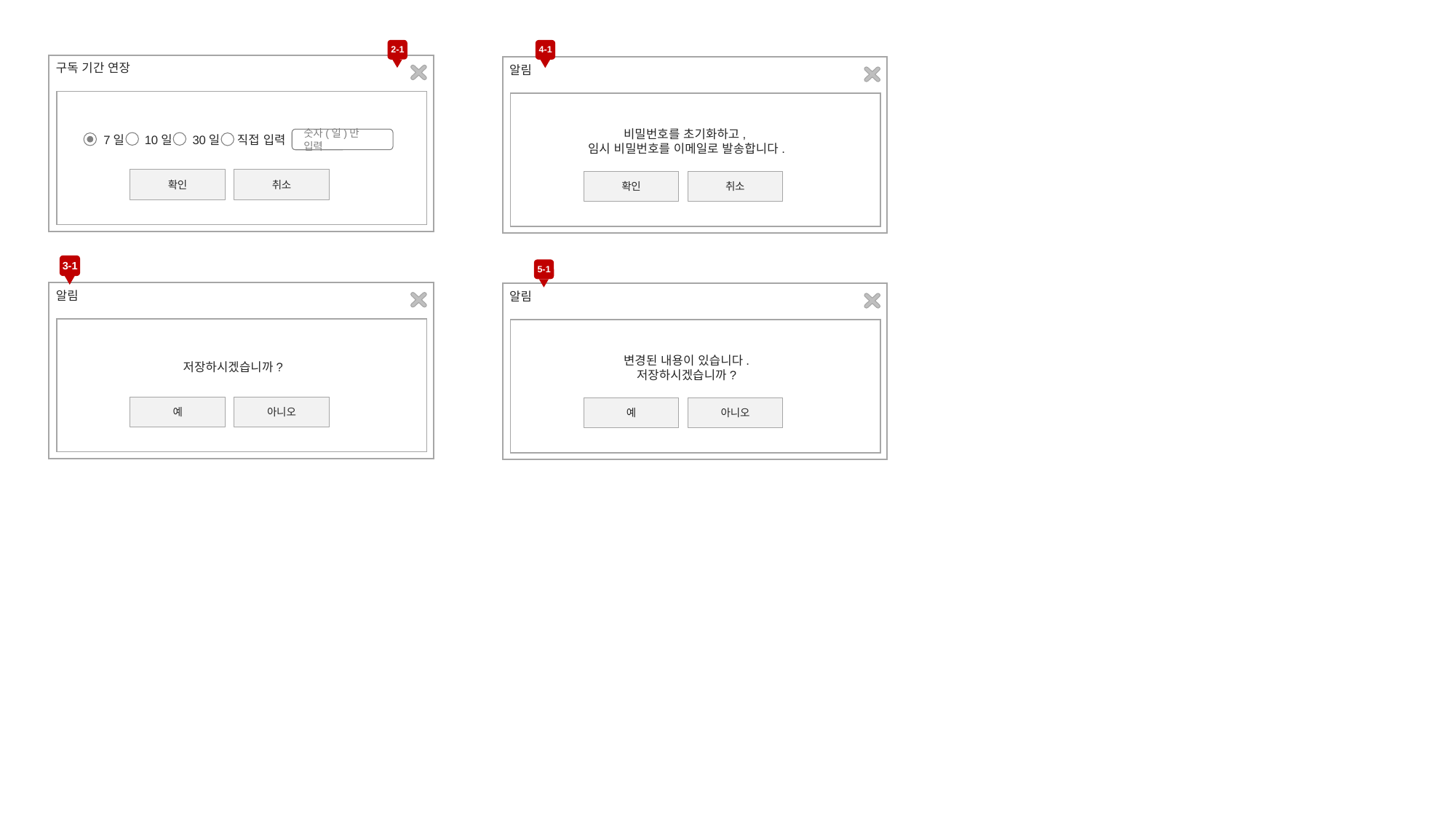

2-1

4-1

구독 기간 연장
알림

7일     10일     30일     직접 입력
비밀번호를 초기화하고,
임시 비밀번호를 이메일로 발송합니다.
숫자(일)만 입력

취소
확인
취소
확인
3-1

5-1

알림
알림

저장하시겠습니까?
변경된 내용이 있습니다.
저장하시겠습니까?
아니오
예
아니오
예